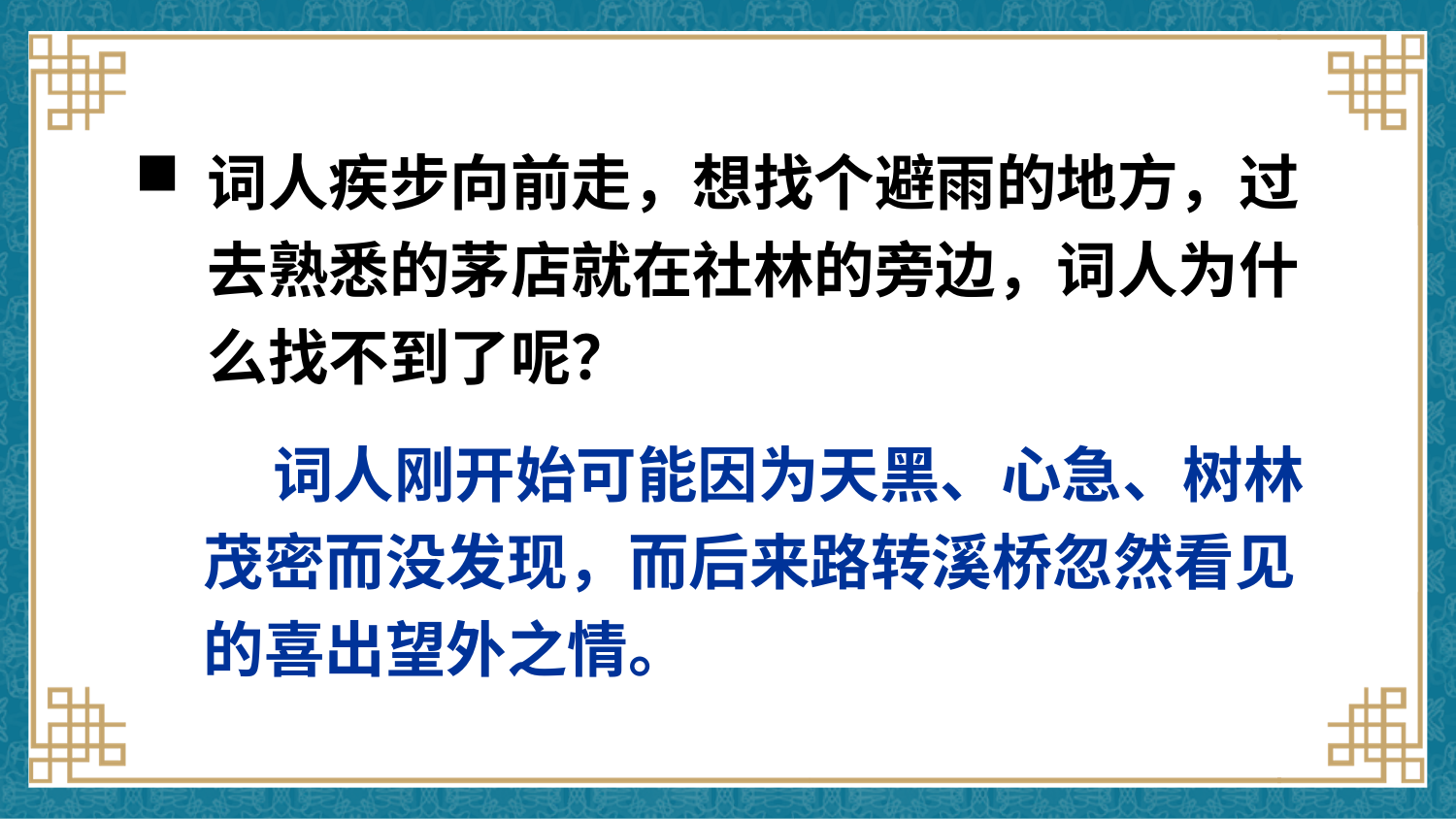

词人疾步向前走，想找个避雨的地方，过去熟悉的茅店就在社林的旁边，词人为什么找不到了呢？
    词人刚开始可能因为天黑、心急、树林茂密而没发现，而后来路转溪桥忽然看见的喜出望外之情。